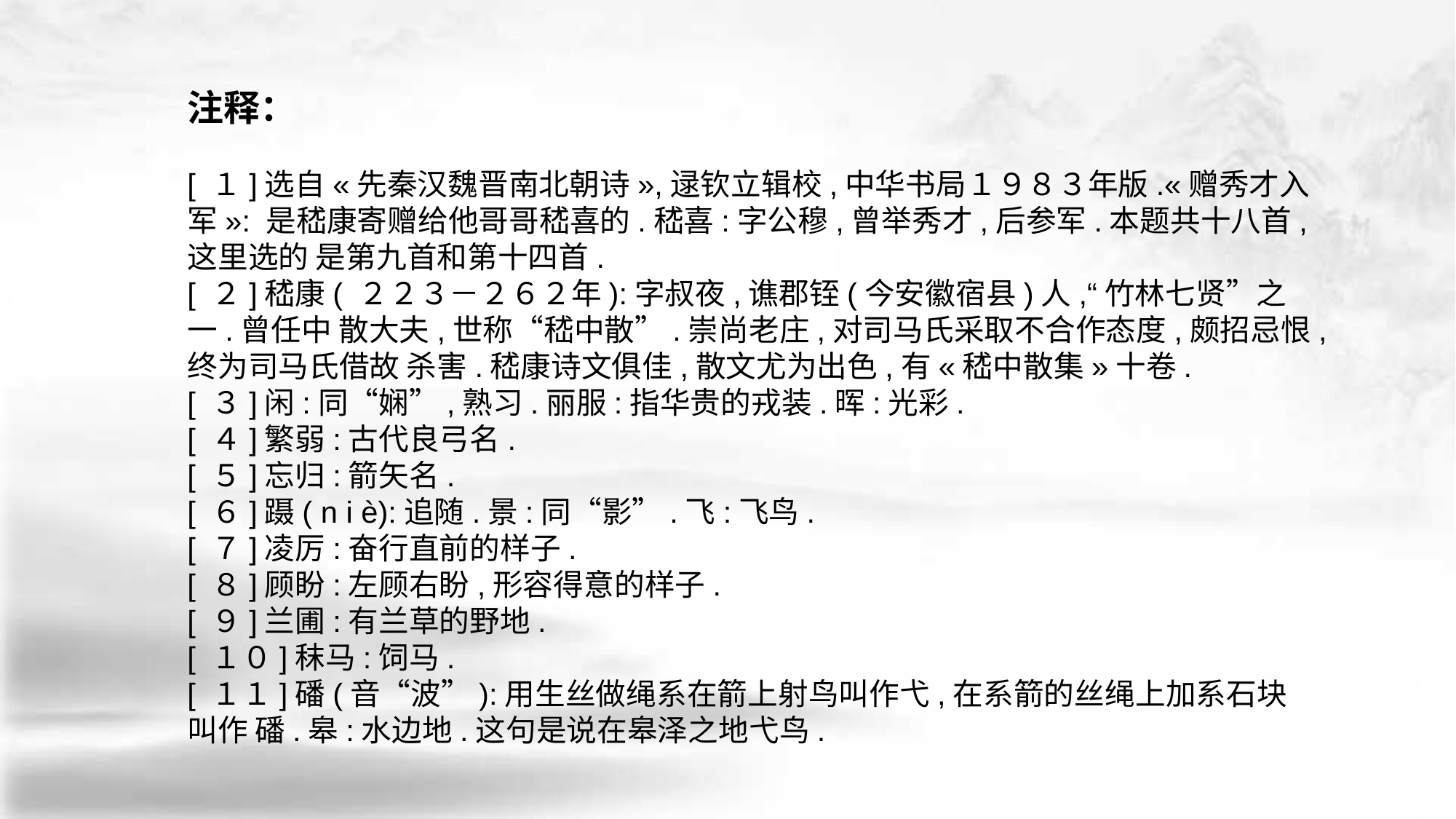

注释：

[ １]选自«先秦汉魏晋南北朝诗»,逯钦立辑校,中华书局１９８３年版.«赠秀才入军»: 是嵇康寄赠给他哥哥嵇喜的.嵇喜:字公穆,曾举秀才,后参军.本题共十八首,这里选的 是第九首和第十四首.
[ ２]嵇康( ２２３－２６２年):字叔夜,谯郡铚(今安徽宿县)人,“竹林七贤”之一.曾任中 散大夫,世称“嵇中散”.崇尚老庄,对司马氏采取不合作态度,颇招忌恨,终为司马氏借故 杀害.嵇康诗文俱佳,散文尤为出色,有«嵇中散集»十卷.
[ ３]闲:同“娴”,熟习.丽服:指华贵的戎装.晖:光彩.
[ ４]繁弱:古代良弓名.
[ ５]忘归:箭矢名.
[ ６]蹑( n i è):追随.景:同“影”.飞:飞鸟.
[ ７]凌厉:奋行直前的样子.
[ ８]顾盼:左顾右盼,形容得意的样子.
[ ９]兰圃:有兰草的野地.
[ １０]秣马:饲马.
[ １１]磻(音“波”):用生丝做绳系在箭上射鸟叫作弋,在系箭的丝绳上加系石块叫作 磻.皋:水边地.这句是说在皋泽之地弋鸟.